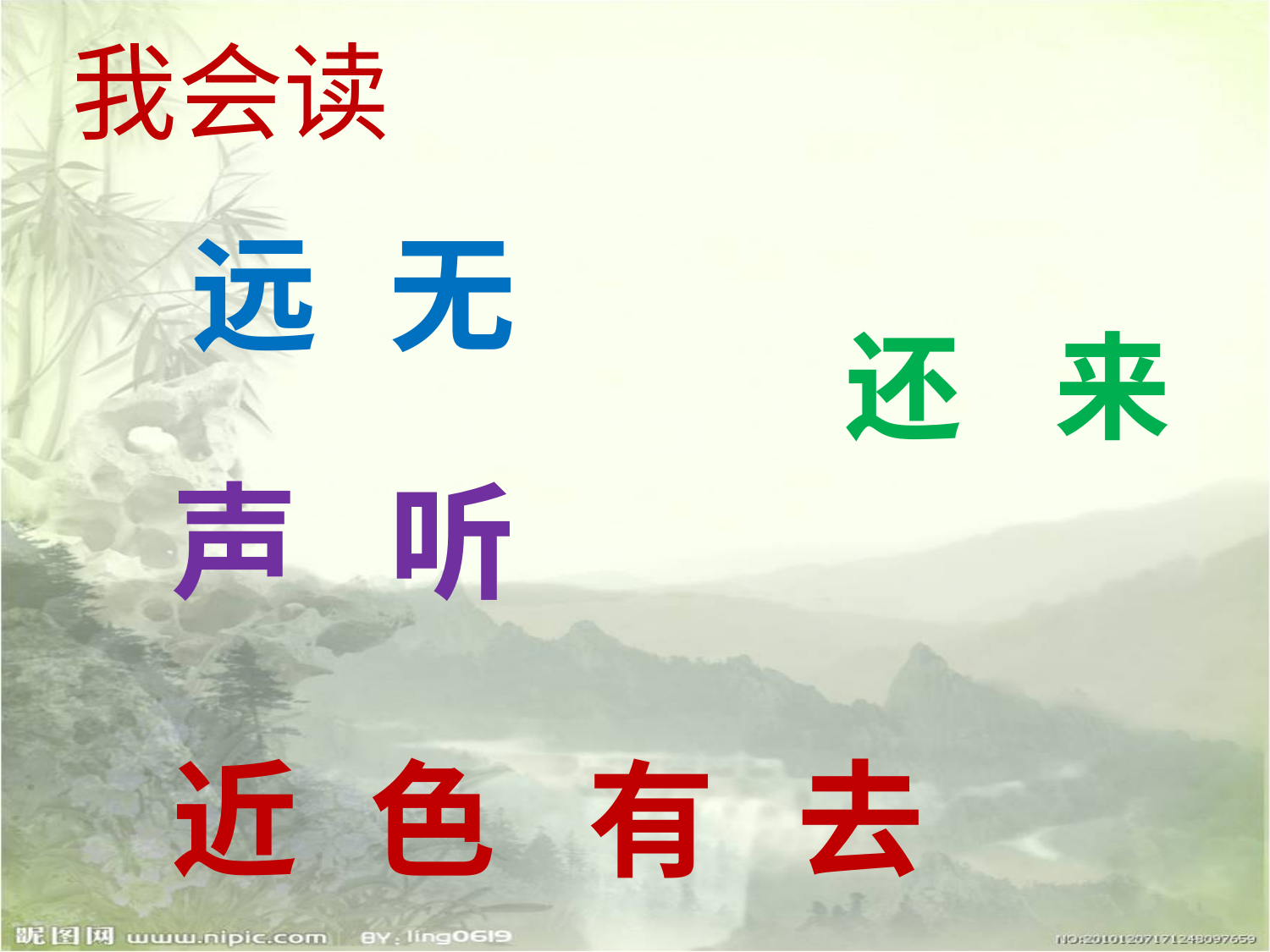

我会读
远
无
还
来
声
听
近
色
有
去